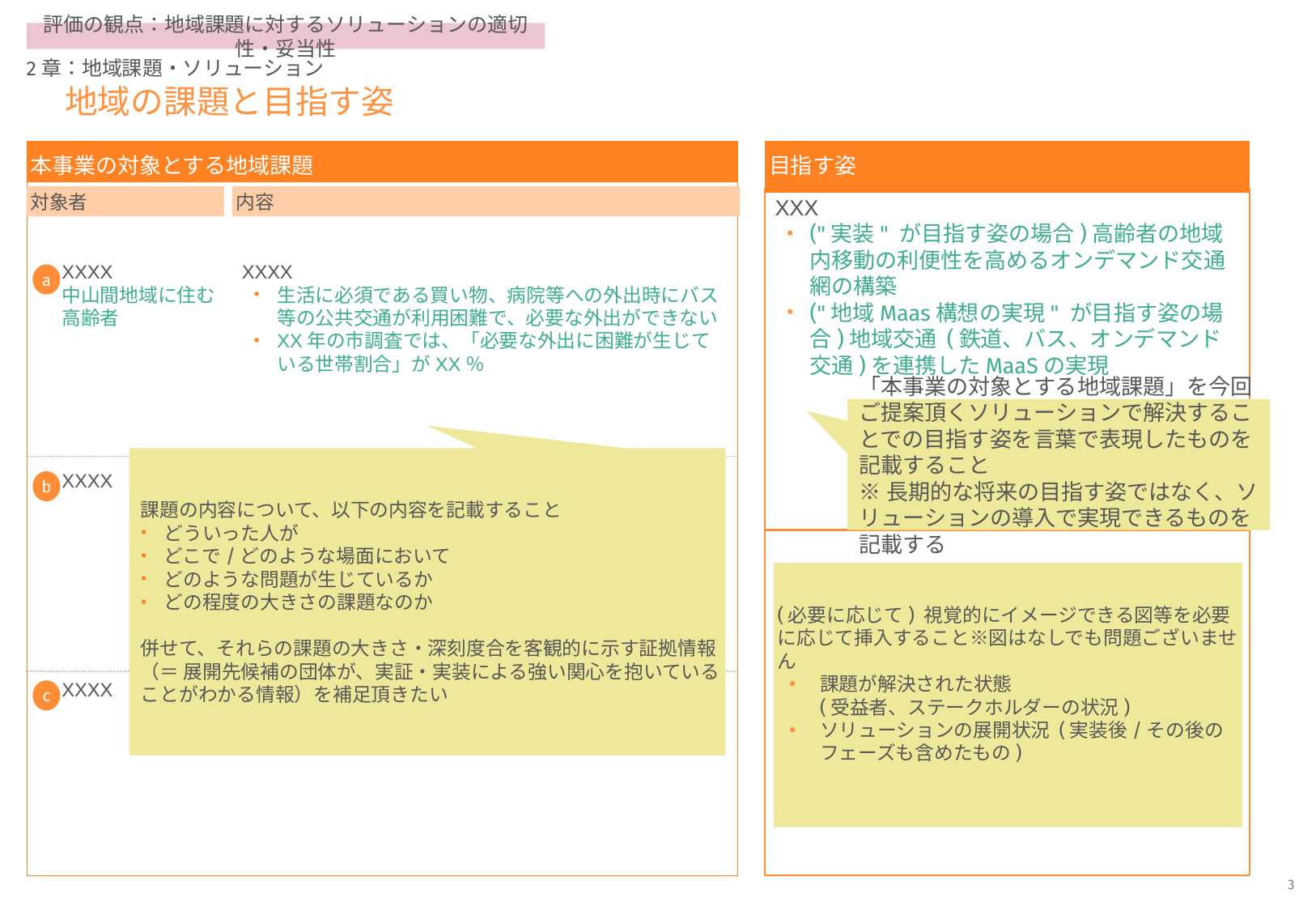

評価の観点：地域課題に対するソリューションの適切性・妥当性
2章：地域課題・ソリューション
# 地域の課題と目指す姿

本事業の対象とする地域課題
目指す姿
対象者
内容

XXX
("実装" が目指す姿の場合)高齢者の地域内移動の利便性を高めるオンデマンド交通網の構築
("地域Maas構想の実現" が目指す姿の場合)地域交通 (鉄道、バス、オンデマンド交通)を連携したMaaSの実現
XXXX
中山間地域に住む高齢者
XXXX
生活に必須である買い物、病院等への外出時にバス等の公共交通が利用困難で、必要な外出ができない
XX年の市調査では、「必要な外出に困難が生じている世帯割合」がXX％
a
「本事業の対象とする地域課題」を今回ご提案頂くソリューションで解決することでの目指す姿を言葉で表現したものを記載すること
※長期的な将来の目指す姿ではなく、ソリューションの導入で実現できるものを記載する
課題の内容について、以下の内容を記載すること
どういった人が
どこで/どのような場面において
どのような問題が生じているか
どの程度の大きさの課題なのか
併せて、それらの課題の大きさ・深刻度合を客観的に示す証拠情報（＝ 展開先候補の団体が、実証・実装による強い関心を抱いていることがわかる情報）を補足頂きたい
XXXX

XXXX

b

(必要に応じて) 視覚的にイメージできる図等を必要に応じて挿入すること※図はなしでも問題ございません
課題が解決された状態
(受益者、ステークホルダーの状況)
ソリューションの展開状況 (実装後/その後のフェーズも含めたもの)

XXXX

XXXX

c